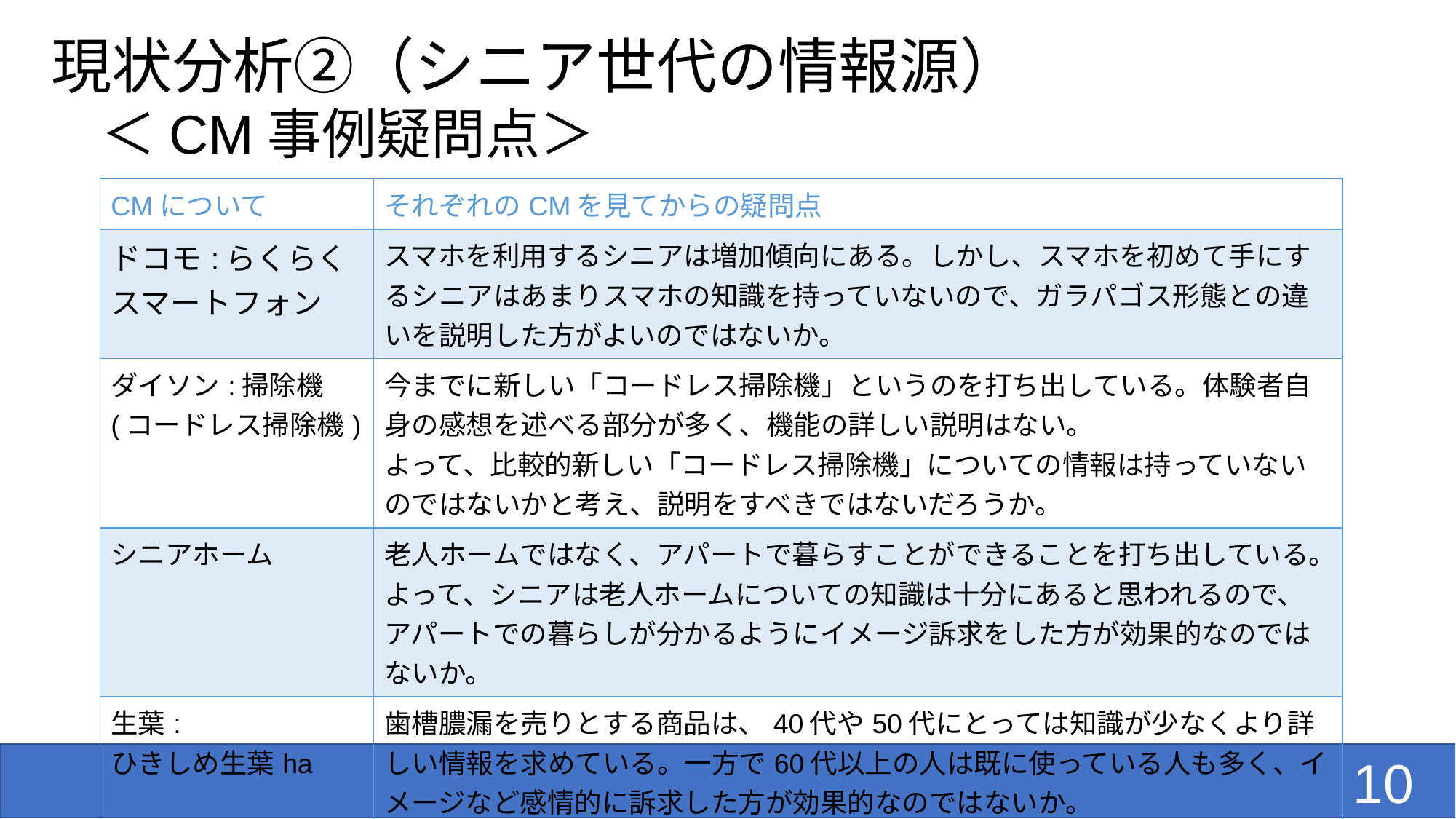

# 現状分析②（シニア世代の情報源）
＜CM事例疑問点＞
| CMについて | それぞれのCMを見てからの疑問点 |
| --- | --- |
| ドコモ:らくらくスマートフォン | スマホを利用するシニアは増加傾向にある。しかし、スマホを初めて手にするシニアはあまりスマホの知識を持っていないので、ガラパゴス形態との違いを説明した方がよいのではないか。 |
| ダイソン:掃除機 (コードレス掃除機) | 今までに新しい「コードレス掃除機」というのを打ち出している。体験者自身の感想を述べる部分が多く、機能の詳しい説明はない。 よって、比較的新しい「コードレス掃除機」についての情報は持っていないのではないかと考え、説明をすべきではないだろうか。 |
| シニアホーム | 老人ホームではなく、アパートで暮らすことができることを打ち出している。 よって、シニアは老人ホームについての知識は十分にあると思われるので、アパートでの暮らしが分かるようにイメージ訴求をした方が効果的なのではないか。 |
| 生葉: ひきしめ生葉ha | 歯槽膿漏を売りとする商品は、40代や50代にとっては知識が少なくより詳しい情報を求めている。一方で60代以上の人は既に使っている人も多く、イメージなど感情的に訴求した方が効果的なのではないか。 |
10